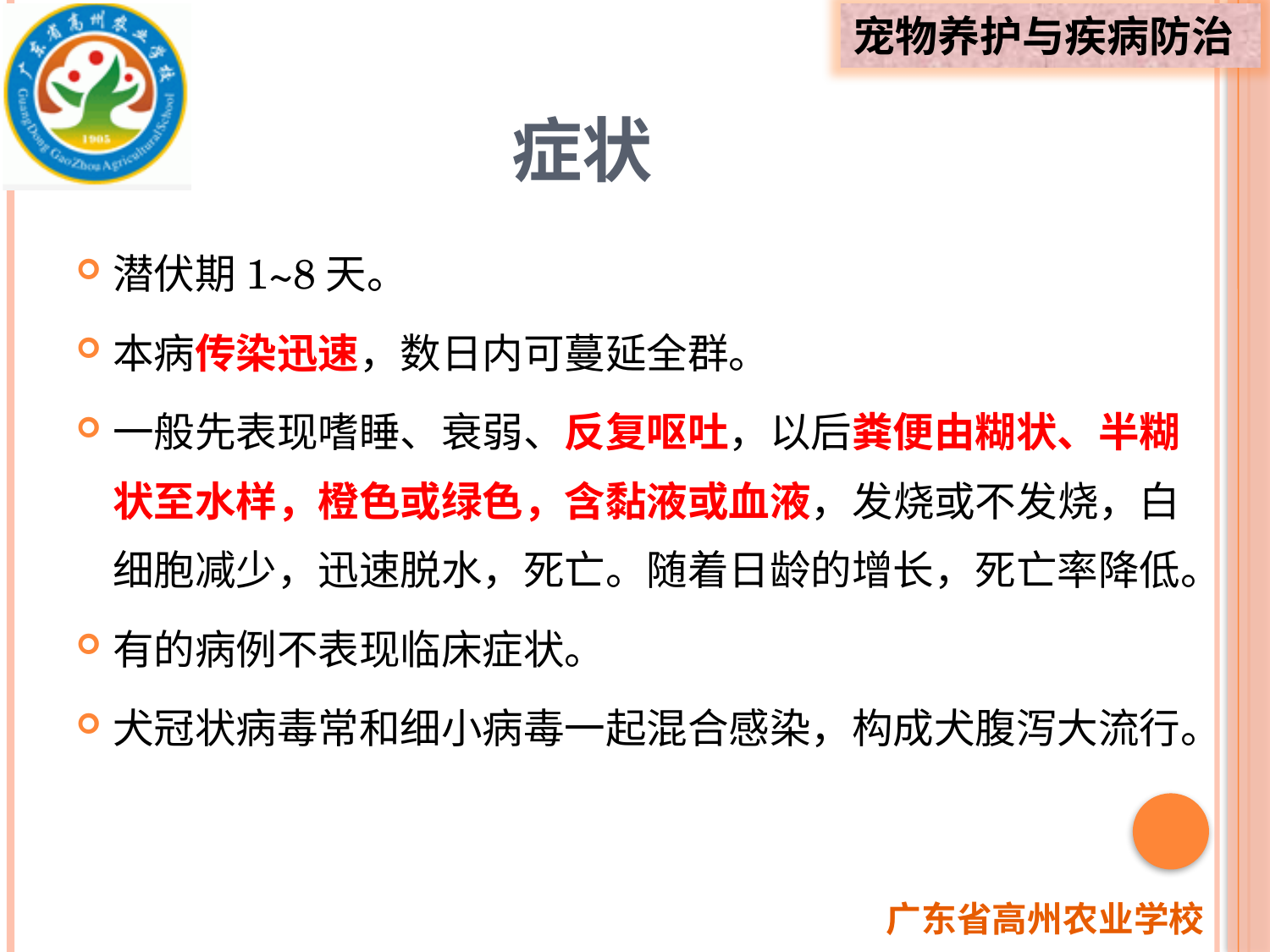

# 症状
潜伏期1~8天。
本病传染迅速，数日内可蔓延全群。
一般先表现嗜睡、衰弱、反复呕吐，以后粪便由糊状、半糊状至水样，橙色或绿色，含黏液或血液，发烧或不发烧，白细胞减少，迅速脱水，死亡。随着日龄的增长，死亡率降低。
有的病例不表现临床症状。
犬冠状病毒常和细小病毒一起混合感染，构成犬腹泻大流行。